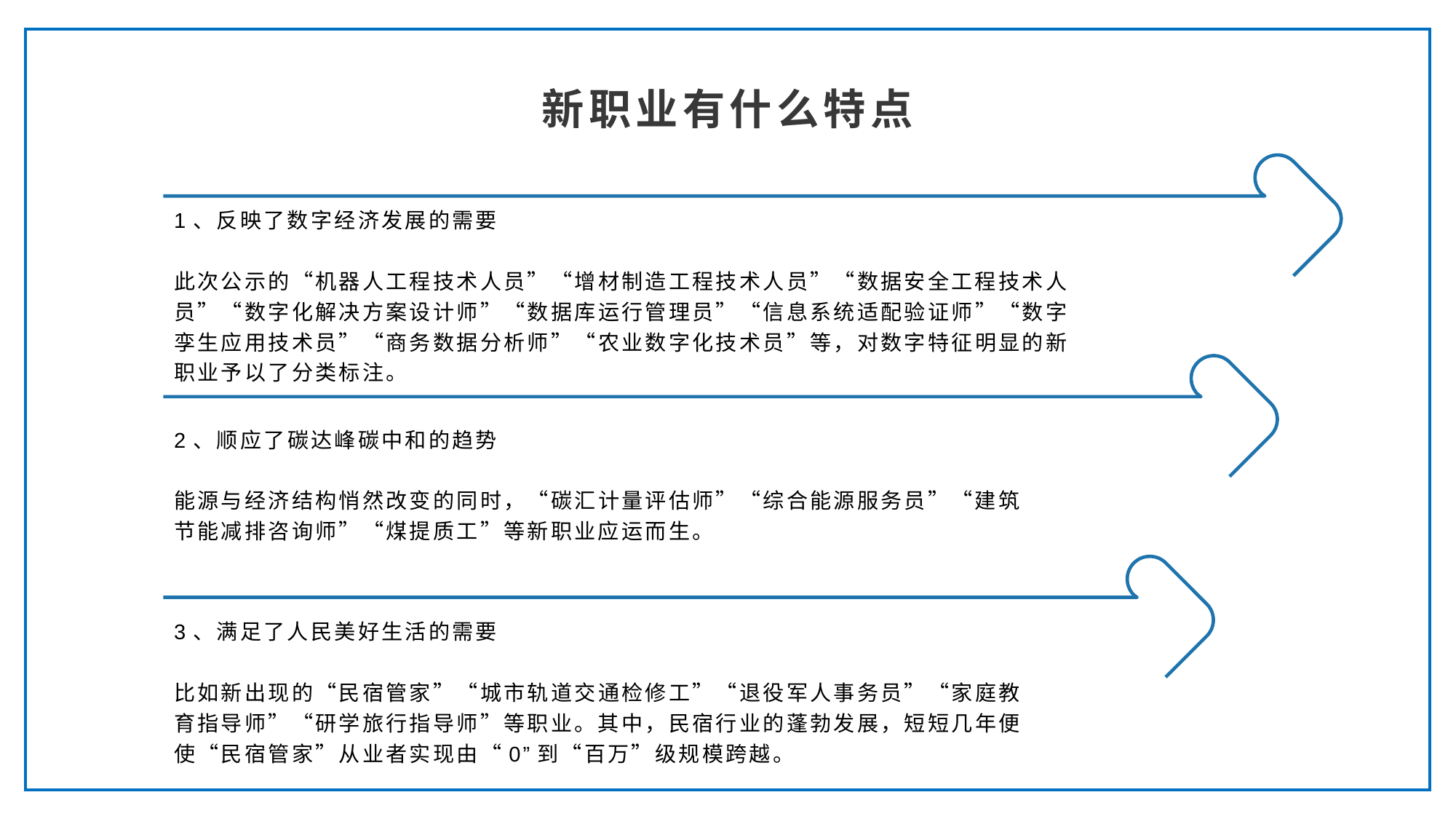

新职业有什么特点

1、反映了数字经济发展的需要

此次公示的“机器人工程技术人员”“增材制造工程技术人员”“数据安全工程技术人员”“数字化解决方案设计师”“数据库运行管理员”“信息系统适配验证师”“数字孪生应用技术员”“商务数据分析师”“农业数字化技术员”等，对数字特征明显的新职业予以了分类标注。

2、顺应了碳达峰碳中和的趋势

能源与经济结构悄然改变的同时，“碳汇计量评估师”“综合能源服务员”“建筑节能减排咨询师”“煤提质工”等新职业应运而生。

3、满足了人民美好生活的需要

比如新出现的“民宿管家”“城市轨道交通检修工”“退役军人事务员”“家庭教育指导师”“研学旅行指导师”等职业。其中，民宿行业的蓬勃发展，短短几年便使“民宿管家”从业者实现由“0”到“百万”级规模跨越。